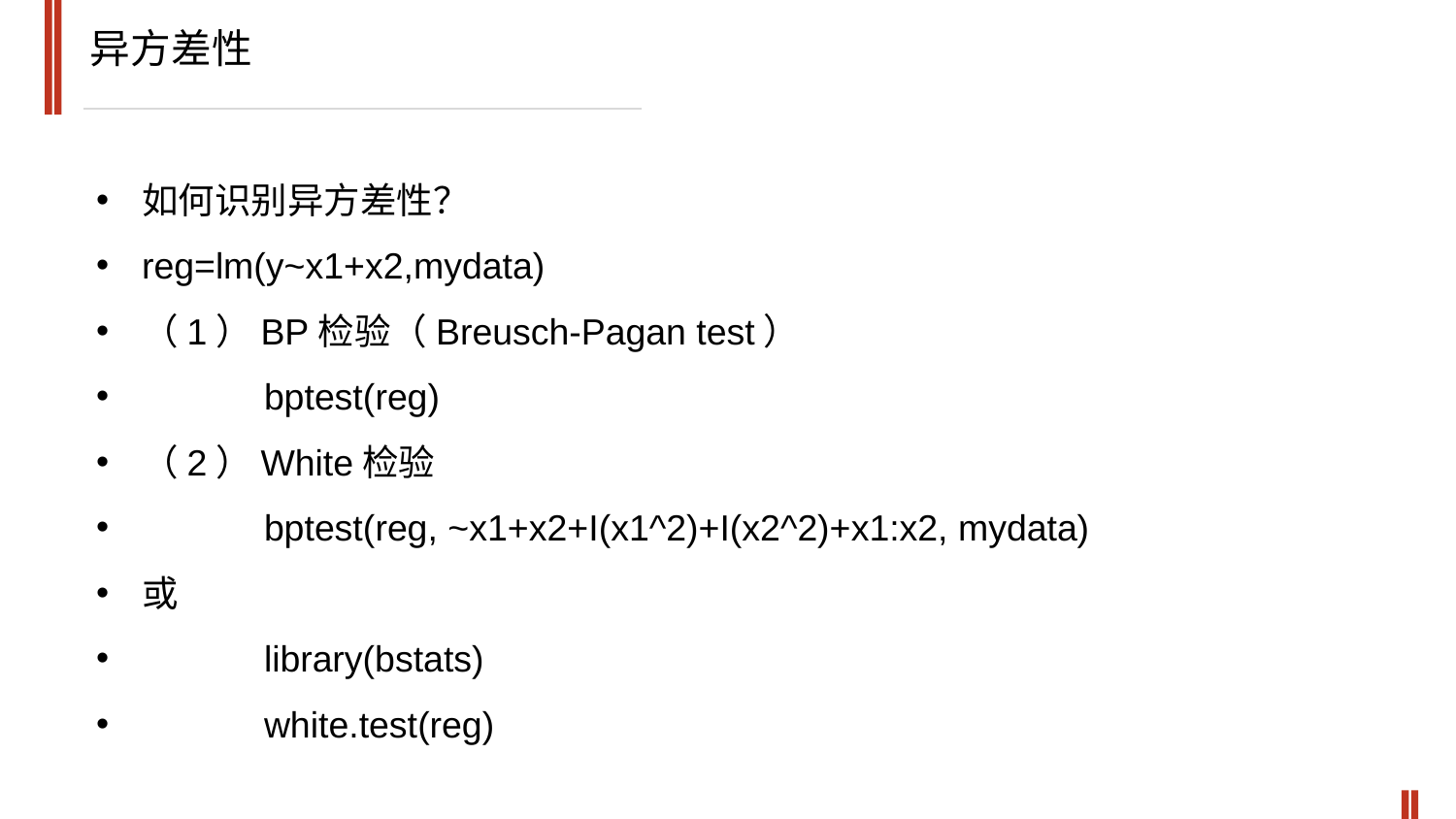

异方差性
如何识别异方差性？
reg=lm(y~x1+x2,mydata)
（1）BP检验（Breusch-Pagan test）
            bptest(reg)
（2）White检验
            bptest(reg, ~x1+x2+I(x1^2)+I(x2^2)+x1:x2, mydata)
或
            library(bstats)
            white.test(reg)